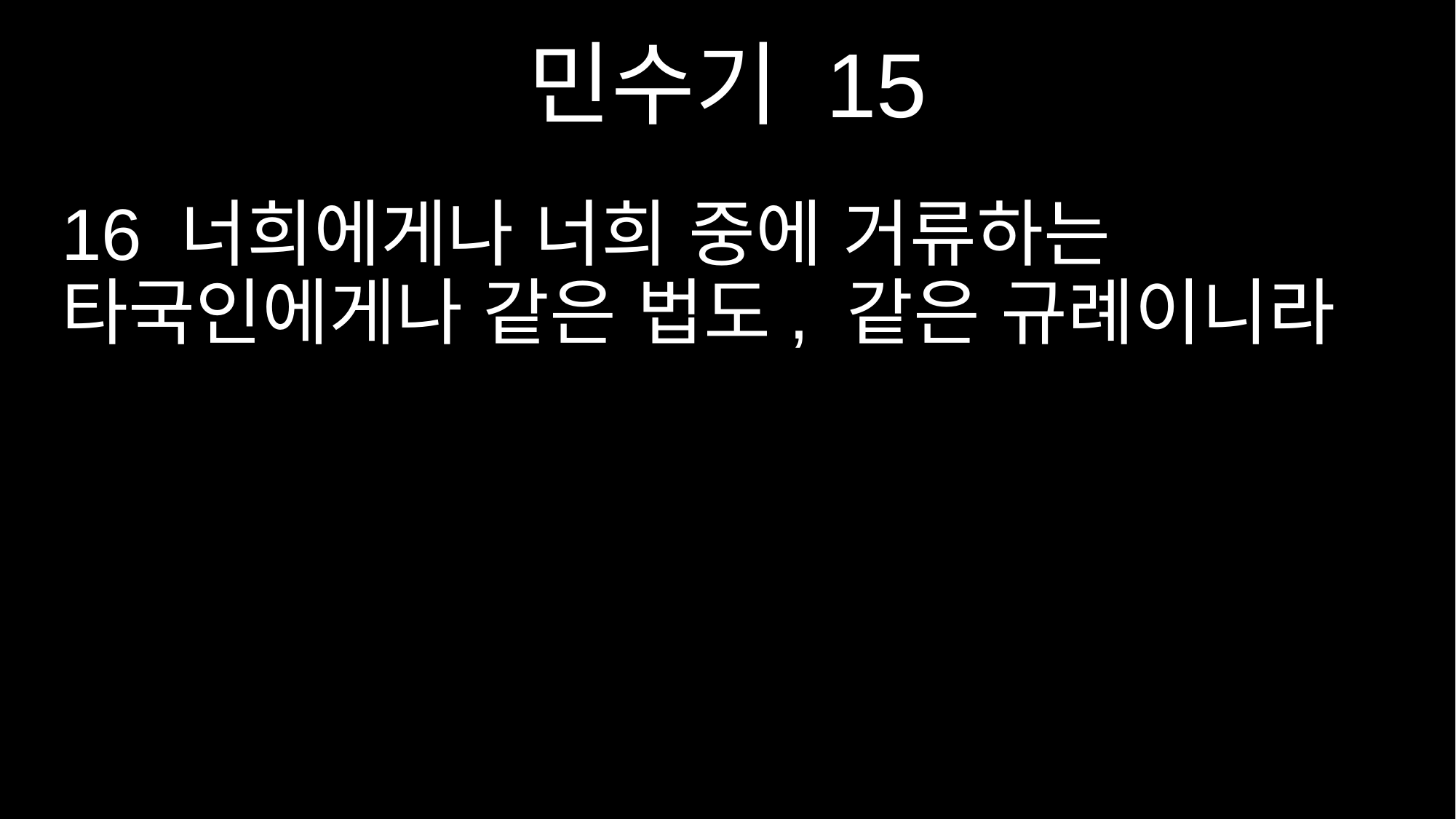

민수기 15
16 너희에게나 너희 중에 거류하는 타국인에게나 같은 법도, 같은 규례이니라